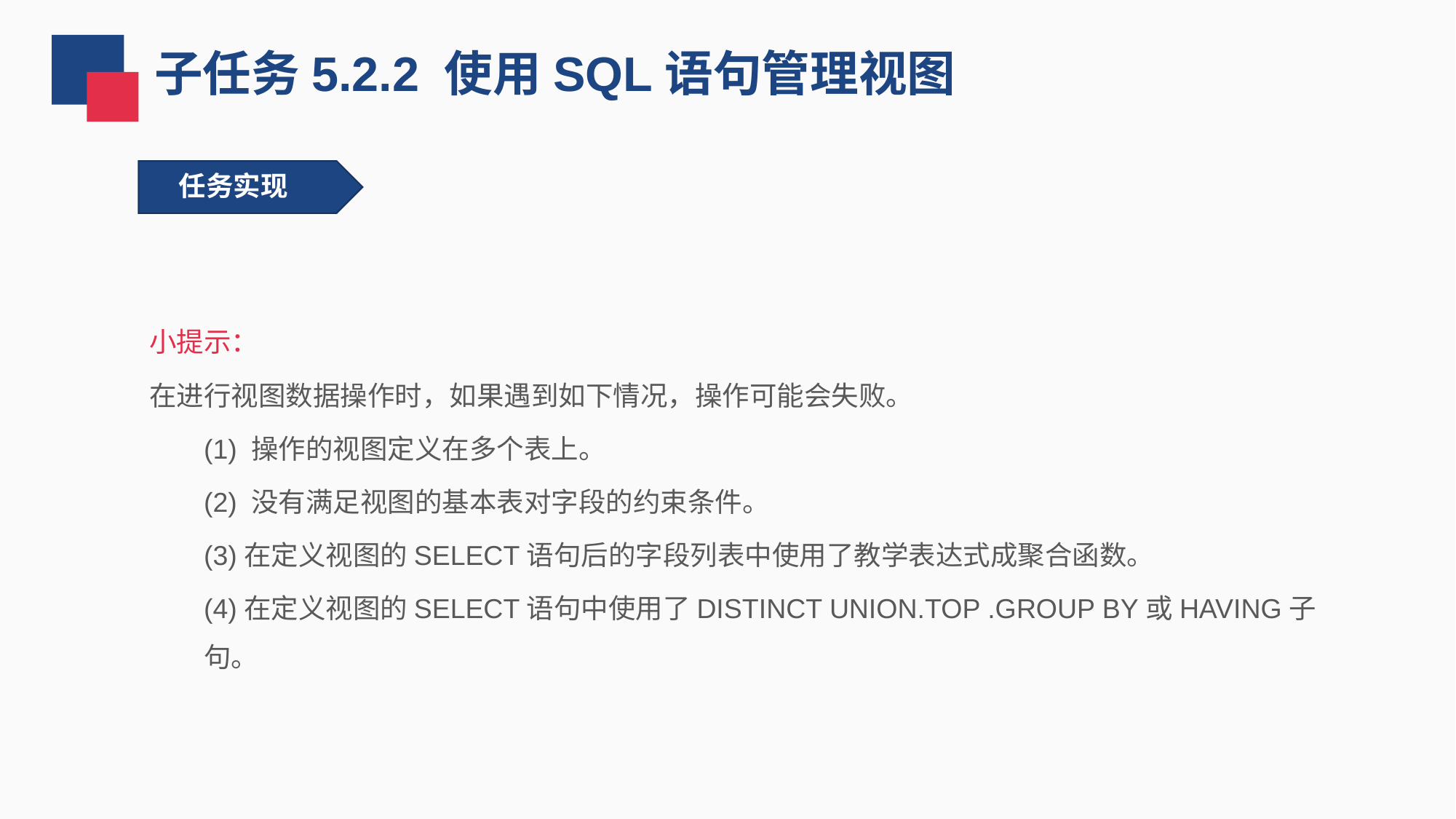

子任务5.2.2 使用SQL语句管理视图

任务实现
小提示：
在进行视图数据操作时，如果遇到如下情况，操作可能会失败。
(1) 操作的视图定义在多个表上。
(2) 没有满足视图的基本表对字段的约束条件。
(3)在定义视图的SELECT语句后的字段列表中使用了教学表达式成聚合函数。
(4)在定义视图的SELECT语句中使用了DISTINCT UNION.TOP .GROUP BY或HAVING子句。